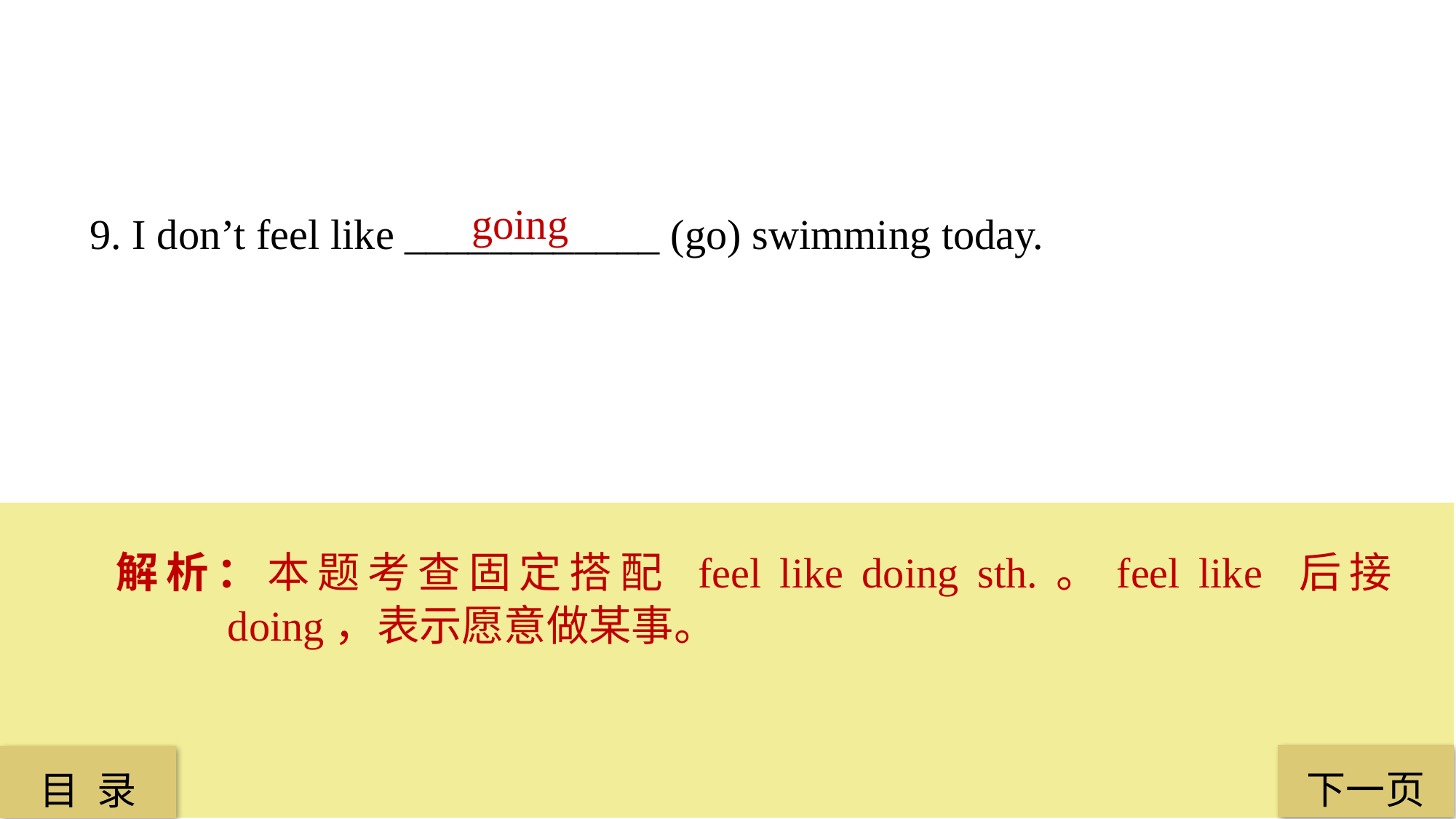

going
9. I don’t feel like ____________ (go) swimming today.
解析：本题考查固定搭配 feel like doing sth.。feel like 后接 doing，表示愿意做某事。